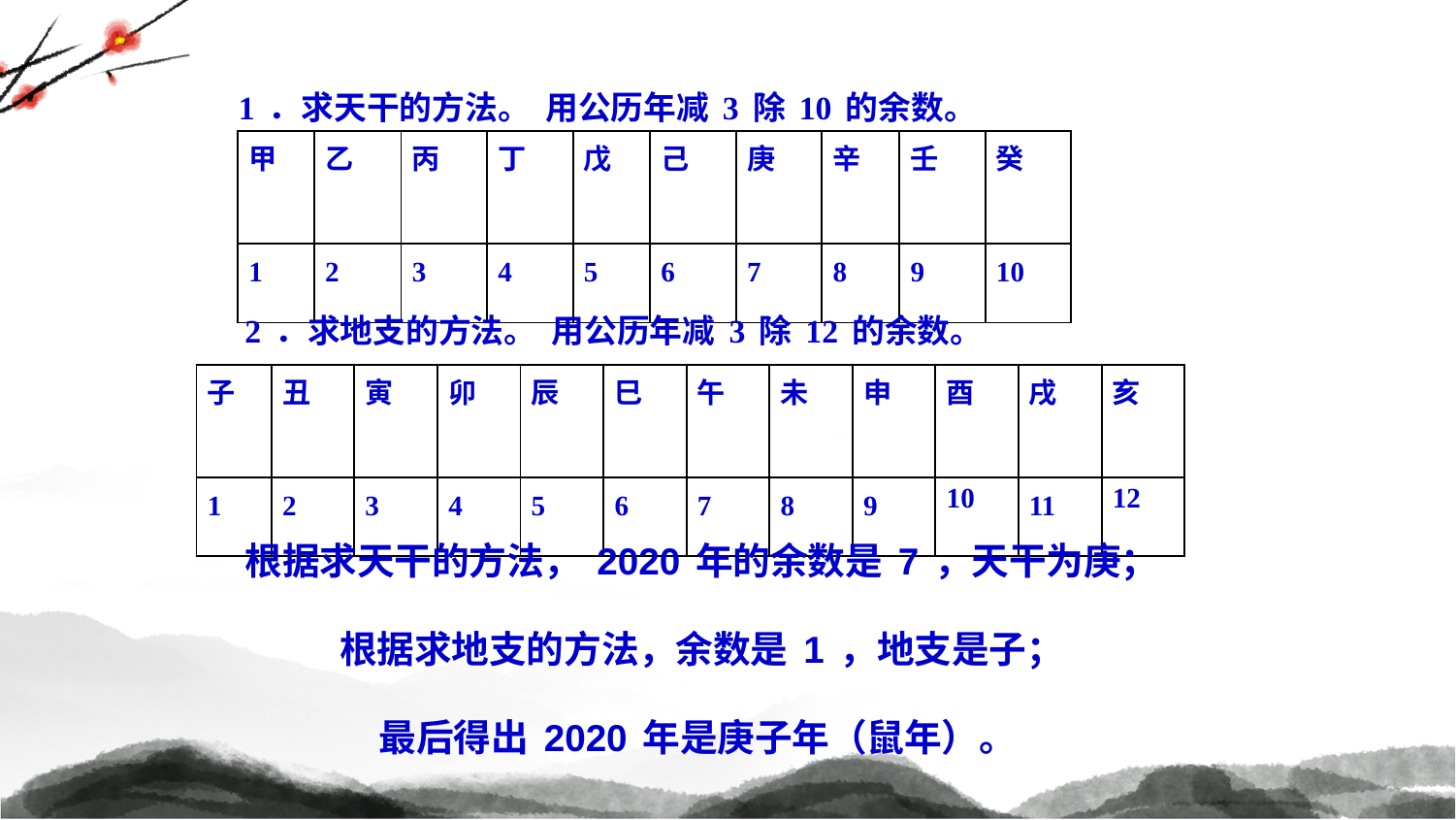

1．求天干的方法。  用公历年减3除10的余数。
| 甲 | 乙 | 丙 | 丁 | 戊 | 己 | 庚 | 辛 | 壬 | 癸 |
| --- | --- | --- | --- | --- | --- | --- | --- | --- | --- |
| 1 | 2 | 3 | 4 | 5 | 6 | 7 | 8 | 9 | 10 |
2．求地支的方法。  用公历年减3除12的余数。
| 子 | 丑 | 寅 | 卯 | 辰 | 巳 | 午 | 未 | 申 | 酉 | 戌 | 亥 |
| --- | --- | --- | --- | --- | --- | --- | --- | --- | --- | --- | --- |
| 1 | 2 | 3 | 4 | 5 | 6 | 7 | 8 | 9 | 10 | 11 | 12 |
根据求天干的方法，2020年的余数是7，天干为庚；
根据求地支的方法，余数是1，地支是子；
最后得出2020年是庚子年（鼠年）。